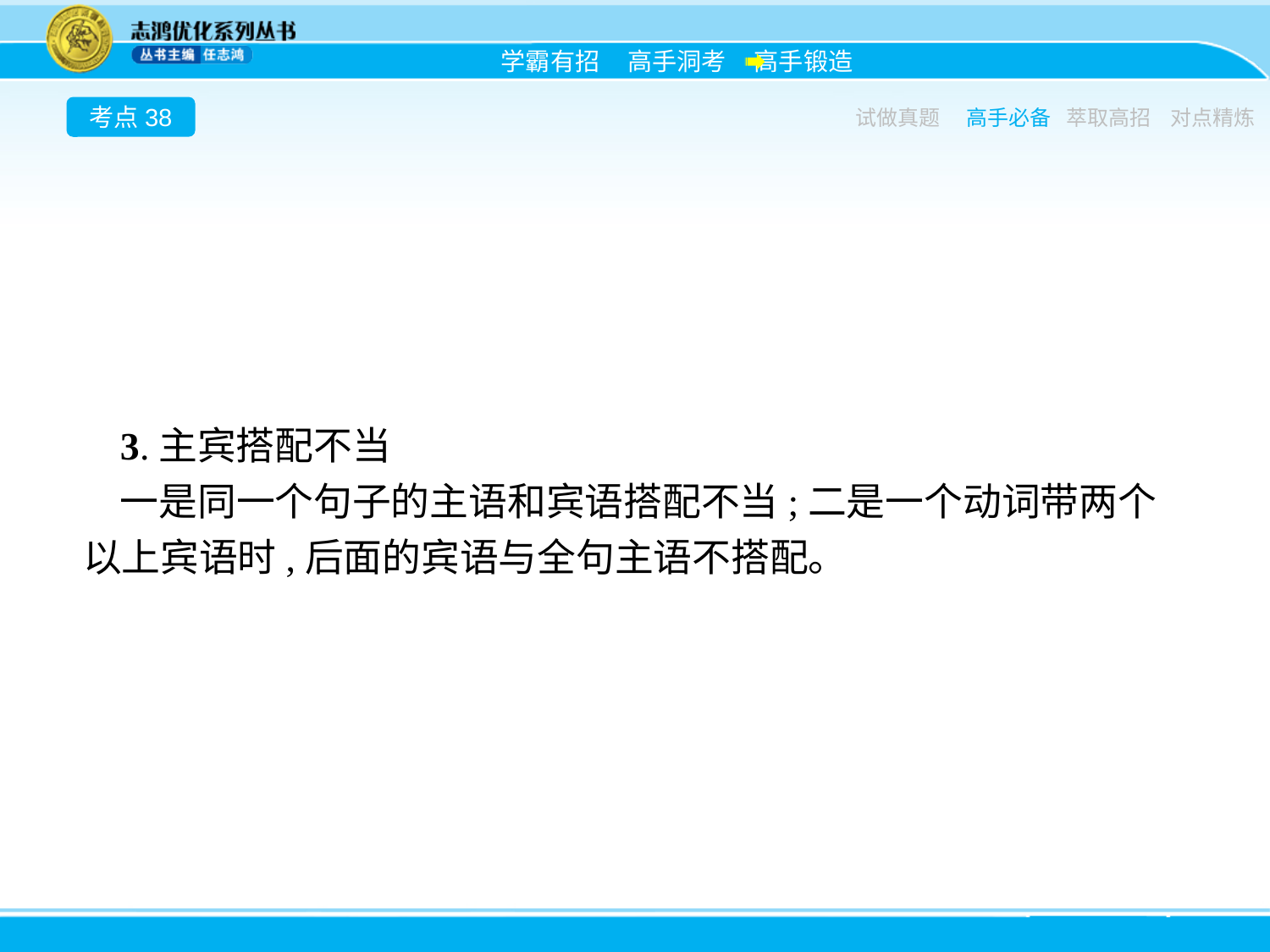

考点38
试做真题
高手必备
萃取高招
对点精炼
3.主宾搭配不当
一是同一个句子的主语和宾语搭配不当;二是一个动词带两个以上宾语时,后面的宾语与全句主语不搭配。